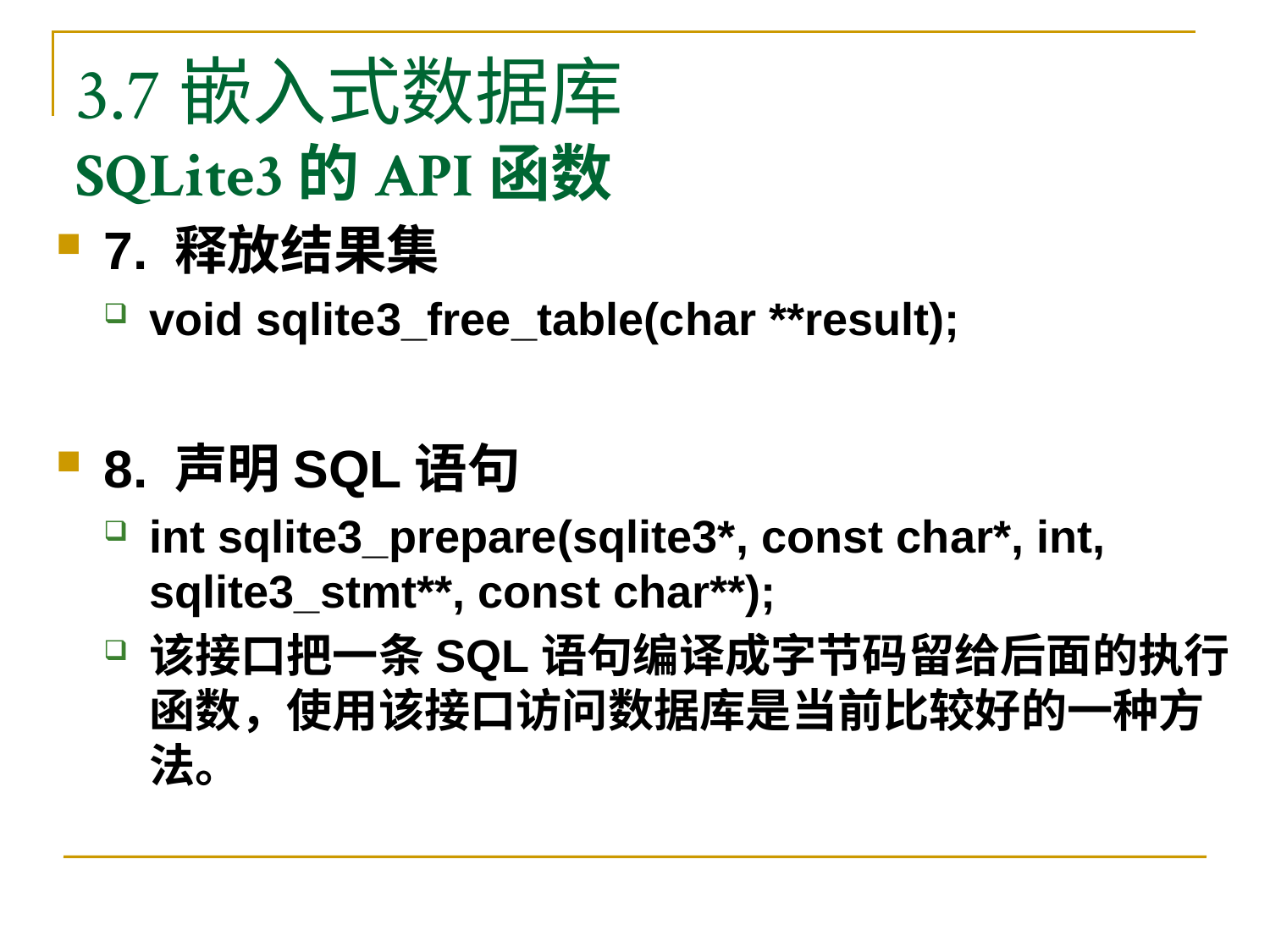

3.7嵌入式数据库
# SQLite3的API函数
7. 释放结果集
void sqlite3_free_table(char **result);

8. 声明SQL语句
int sqlite3_prepare(sqlite3*, const char*, int, sqlite3_stmt**, const char**);
该接口把一条SQL语句编译成字节码留给后面的执行函数，使用该接口访问数据库是当前比较好的一种方法。